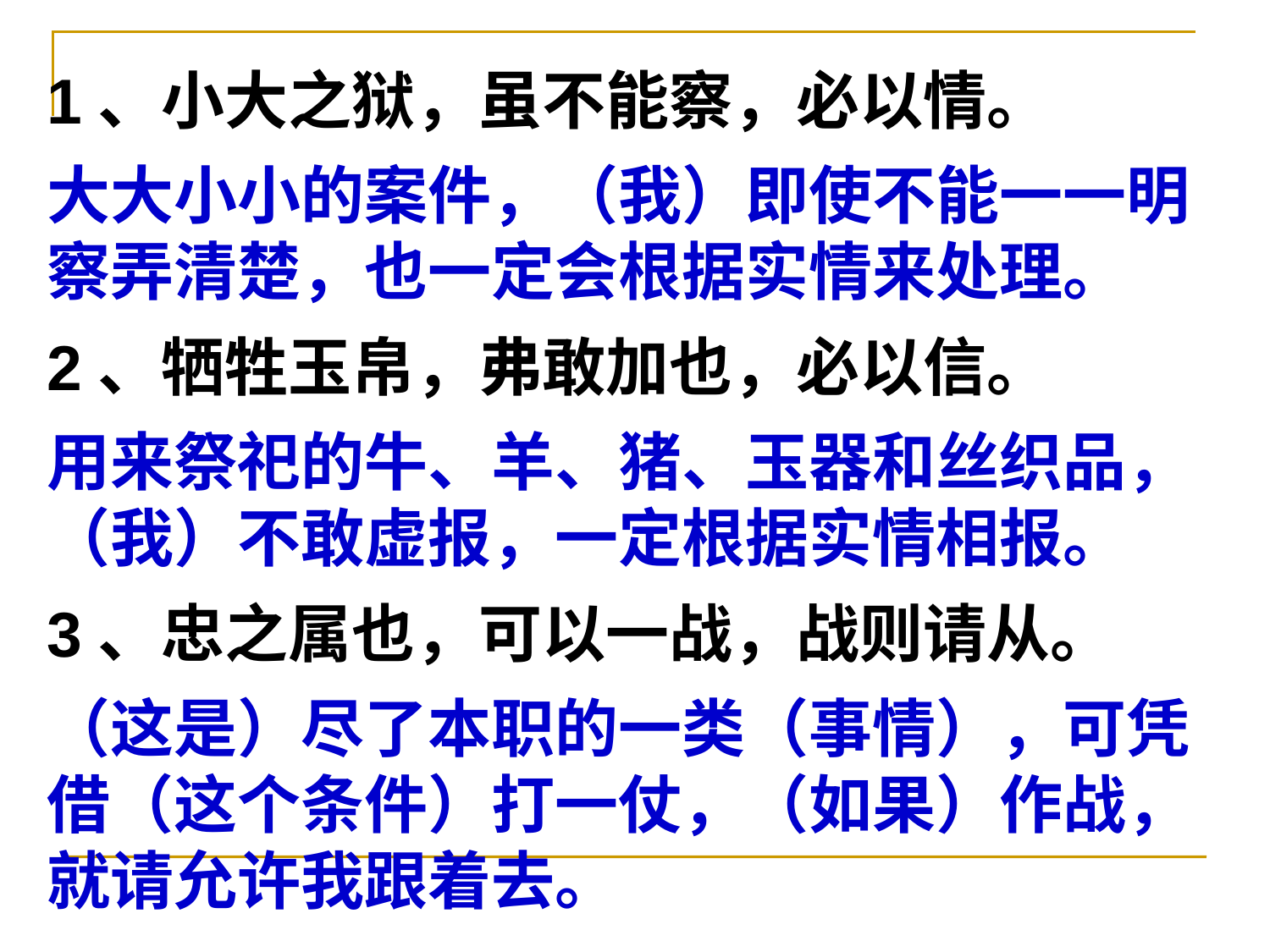

1、小大之狱，虽不能察，必以情。
大大小小的案件，（我）即使不能一一明察弄清楚，也一定会根据实情来处理。
2、牺牲玉帛，弗敢加也，必以信。
用来祭祀的牛、羊、猪、玉器和丝织品，（我）不敢虚报，一定根据实情相报。
3、忠之属也，可以一战，战则请从。
（这是）尽了本职的一类（事情），可凭借（这个条件）打一仗，（如果）作战，就请允许我跟着去。